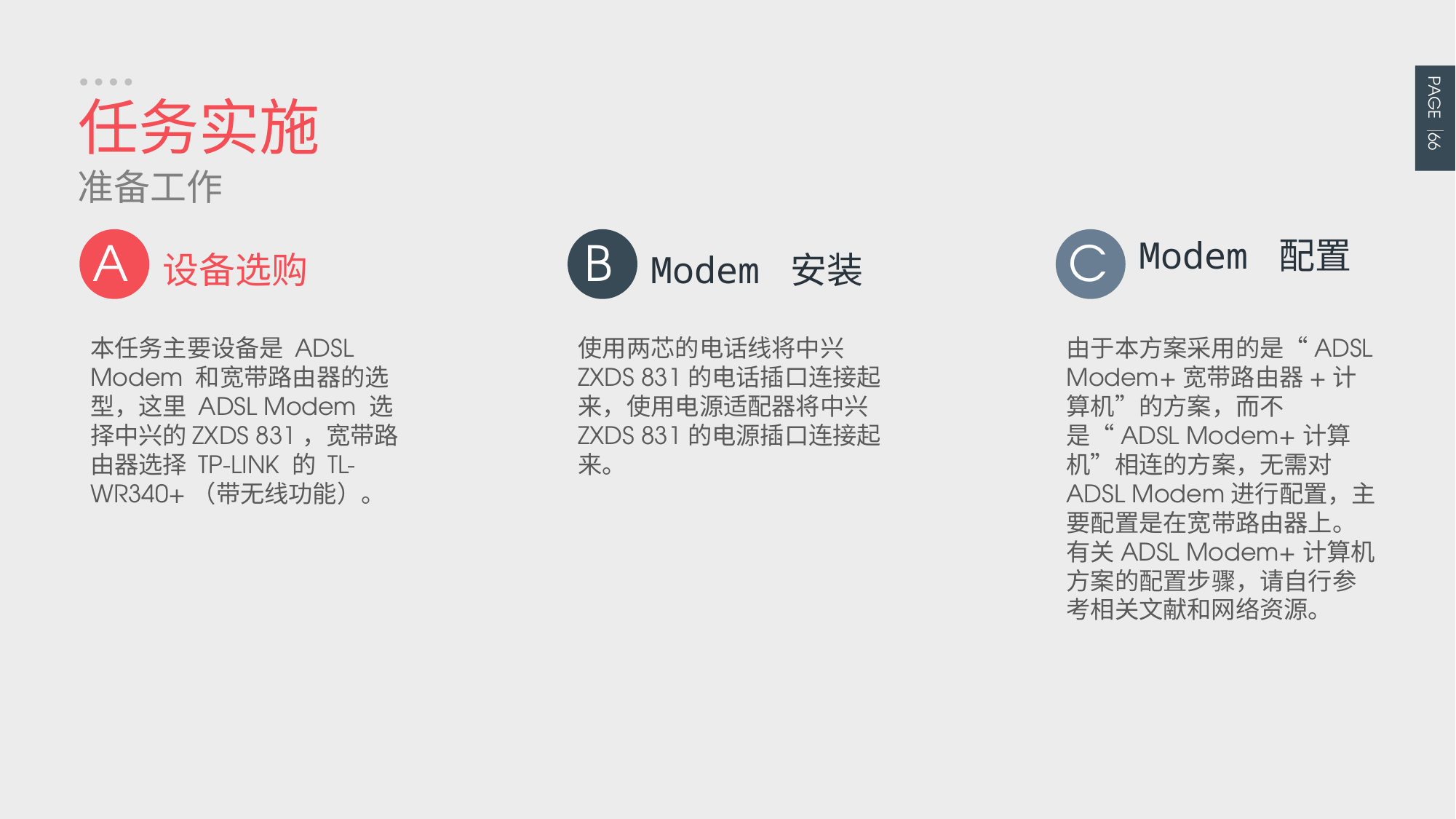

PAGE   66
任务实施
准备工作
A

设备选购
本任务主要设备是 ADSL Modem 和宽带路由器的选型，这里 ADSL Modem 选择中兴的ZXDS 831，宽带路由器选择 TP-LINK 的 TL-WR340+（带无线功能）。
B

Modem 安装
使用两芯的电话线将中兴ZXDS 831的电话插口连接起来，使用电源适配器将中兴ZXDS 831的电源插口连接起来。
C

Modem 配置
由于本方案采用的是“ADSL Modem+宽带路由器+计算机”的方案，而不是“ADSL Modem+计算机”相连的方案，无需对ADSL Modem进行配置，主要配置是在宽带路由器上。有关ADSL Modem+计算机方案的配置步骤，请自行参考相关文献和网络资源。